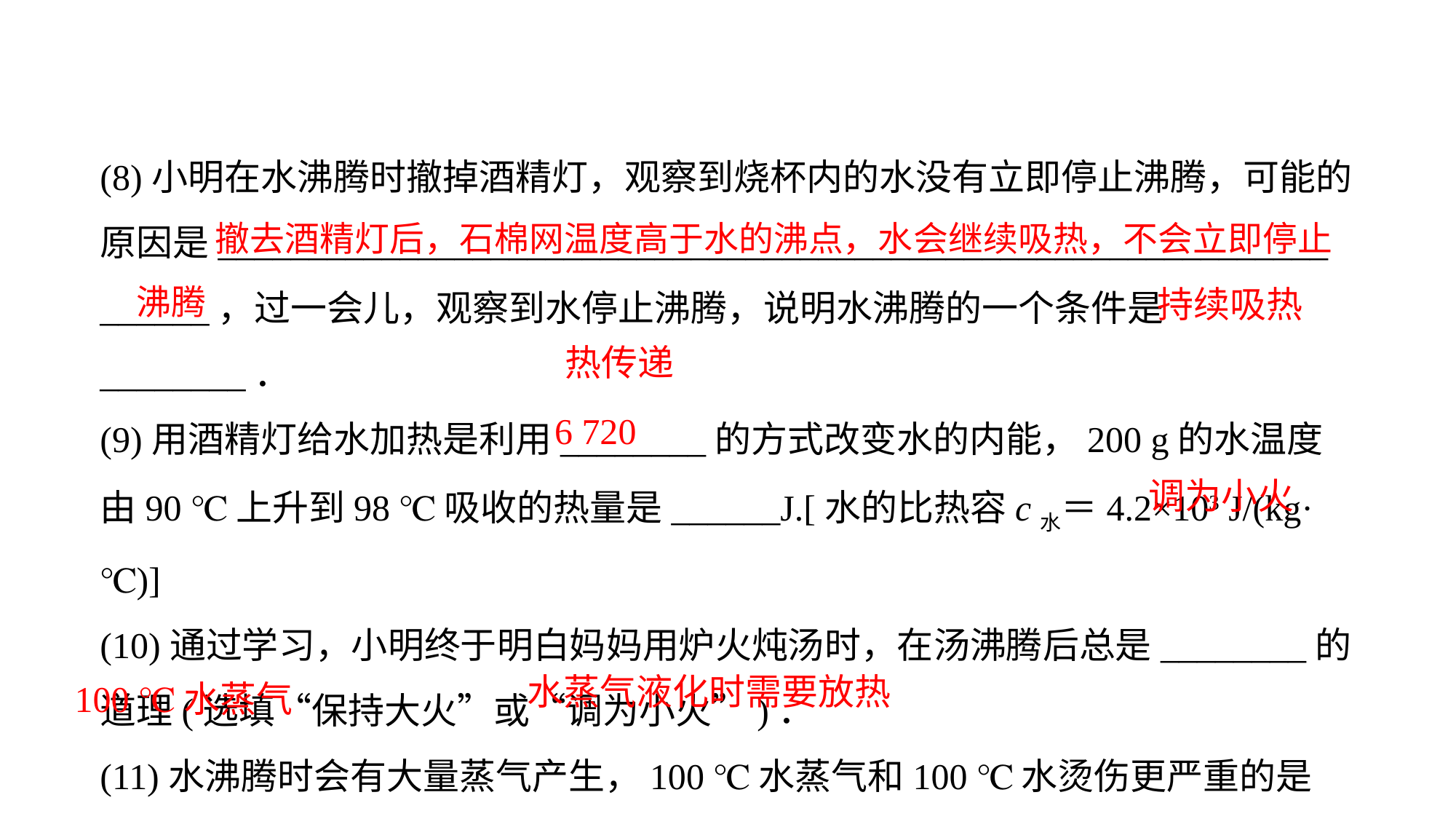

(8)小明在水沸腾时撤掉酒精灯，观察到烧杯内的水没有立即停止沸腾，可能的原因是_____________________________________________________________
______，过一会儿，观察到水停止沸腾，说明水沸腾的一个条件是________．(9)用酒精灯给水加热是利用________的方式改变水的内能，200 g的水温度由90 ℃上升到98 ℃吸收的热量是______J.[水的比热容c水＝4.2×103 J/(kg·℃)](10)通过学习，小明终于明白妈妈用炉火炖汤时，在汤沸腾后总是________的道理(选填“保持大火”或“调为小火”)．(11)水沸腾时会有大量蒸气产生，100 ℃水蒸气和100 ℃水烫伤更严重的是__________，其原因是___________________________．
         撤去酒精灯后，石棉网温度高于水的沸点，水会继续吸热，不会立即停止
沸腾
持续吸热
热传递
6 720
调为小火
水蒸气液化时需要放热
100 ℃水蒸气